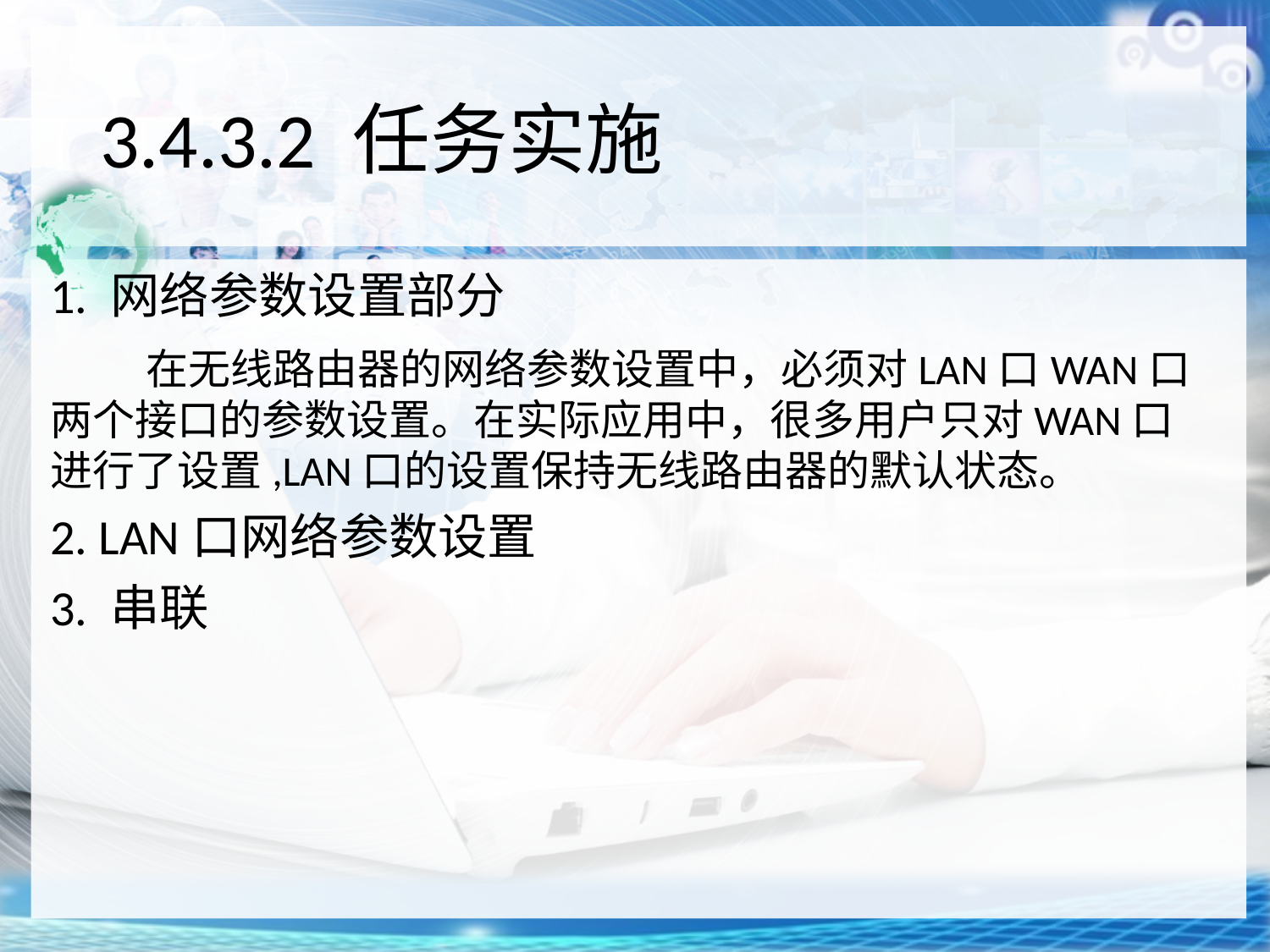

# 3.4.3.2 任务实施
1. 网络参数设置部分
         在无线路由器的网络参数设置中，必须对LAN口WAN口两个接口的参数设置。在实际应用中，很多用户只对WAN口进行了设置,LAN口的设置保持无线路由器的默认状态。
2. LAN口网络参数设置
3. 串联